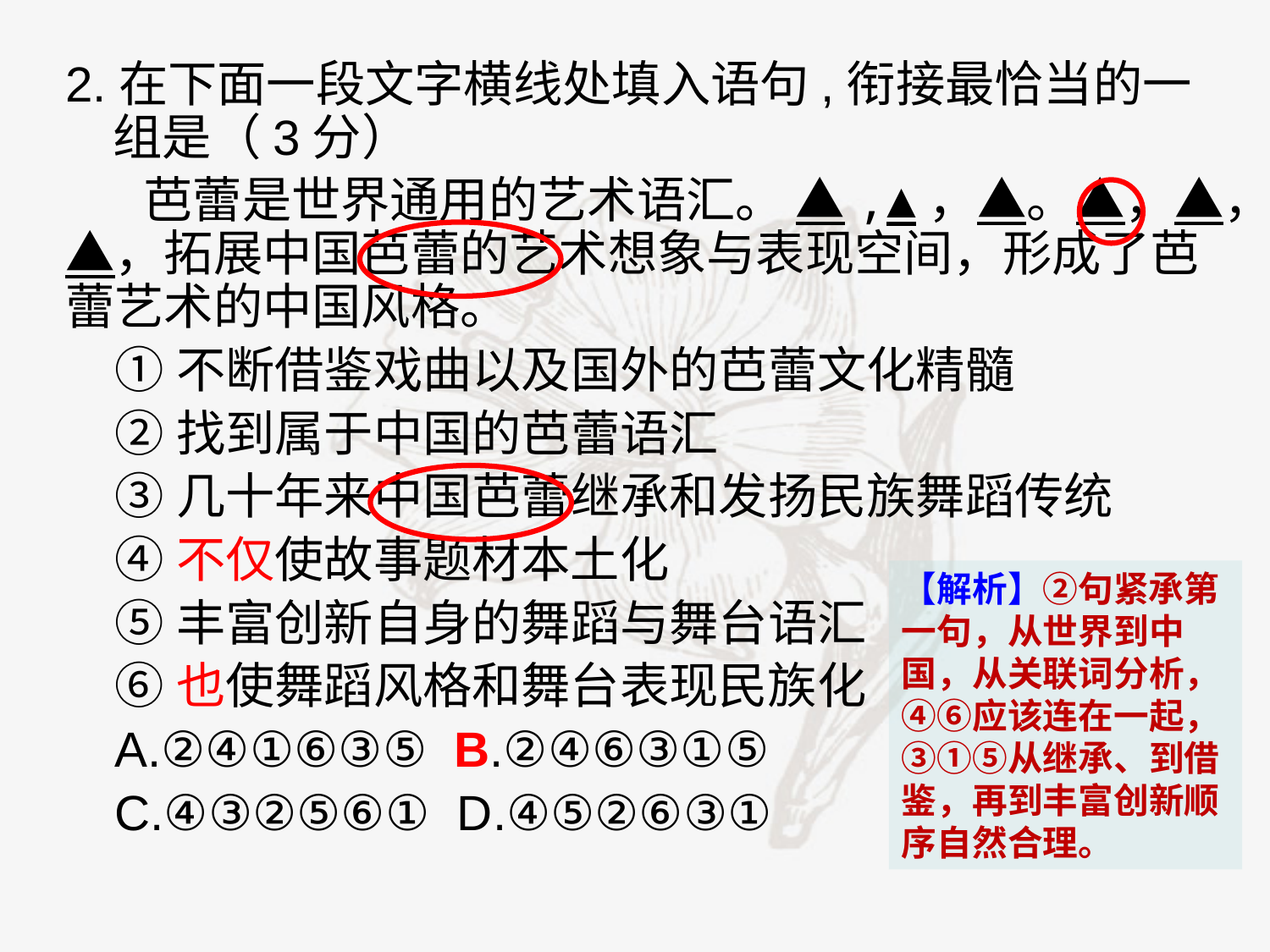

2.在下面一段文字横线处填入语句,衔接最恰当的一组是（3分）
      芭蕾是世界通用的艺术语汇。 ▲,▲，▲。▲，▲，▲，拓展中国芭蕾的艺术想象与表现空间，形成了芭蕾艺术的中国风格。
①不断借鉴戏曲以及国外的芭蕾文化精髓
②找到属于中国的芭蕾语汇
③几十年来中国芭蕾继承和发扬民族舞蹈传统
④不仅使故事题材本土化
⑤丰富创新自身的舞蹈与舞台语汇
⑥也使舞蹈风格和舞台表现民族化
A.②④①⑥③⑤  B.②④⑥③①⑤
C.④③②⑤⑥①  D.④⑤②⑥③①

【解析】②句紧承第一句，从世界到中国，从关联词分析，④⑥应该连在一起，③①⑤从继承、到借鉴，再到丰富创新顺序自然合理。